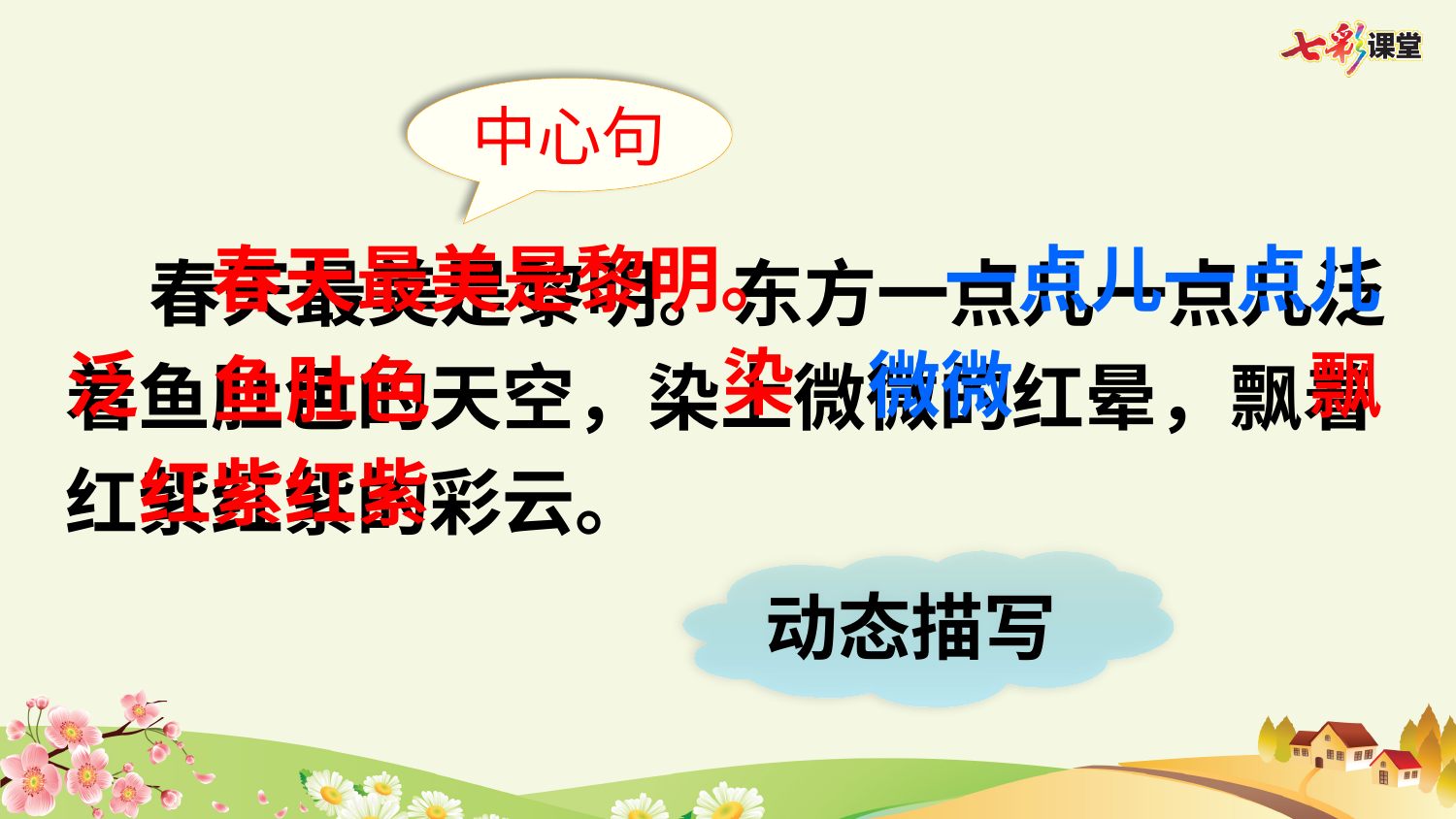

中心句
    春天最美是黎明。东方一点儿一点儿泛着鱼肚色的天空，染上微微的红晕，飘着红紫红紫的彩云。
春天最美是黎明。
一点儿一点儿
染
泛
微微
飘
鱼肚色
红紫红紫
动态描写